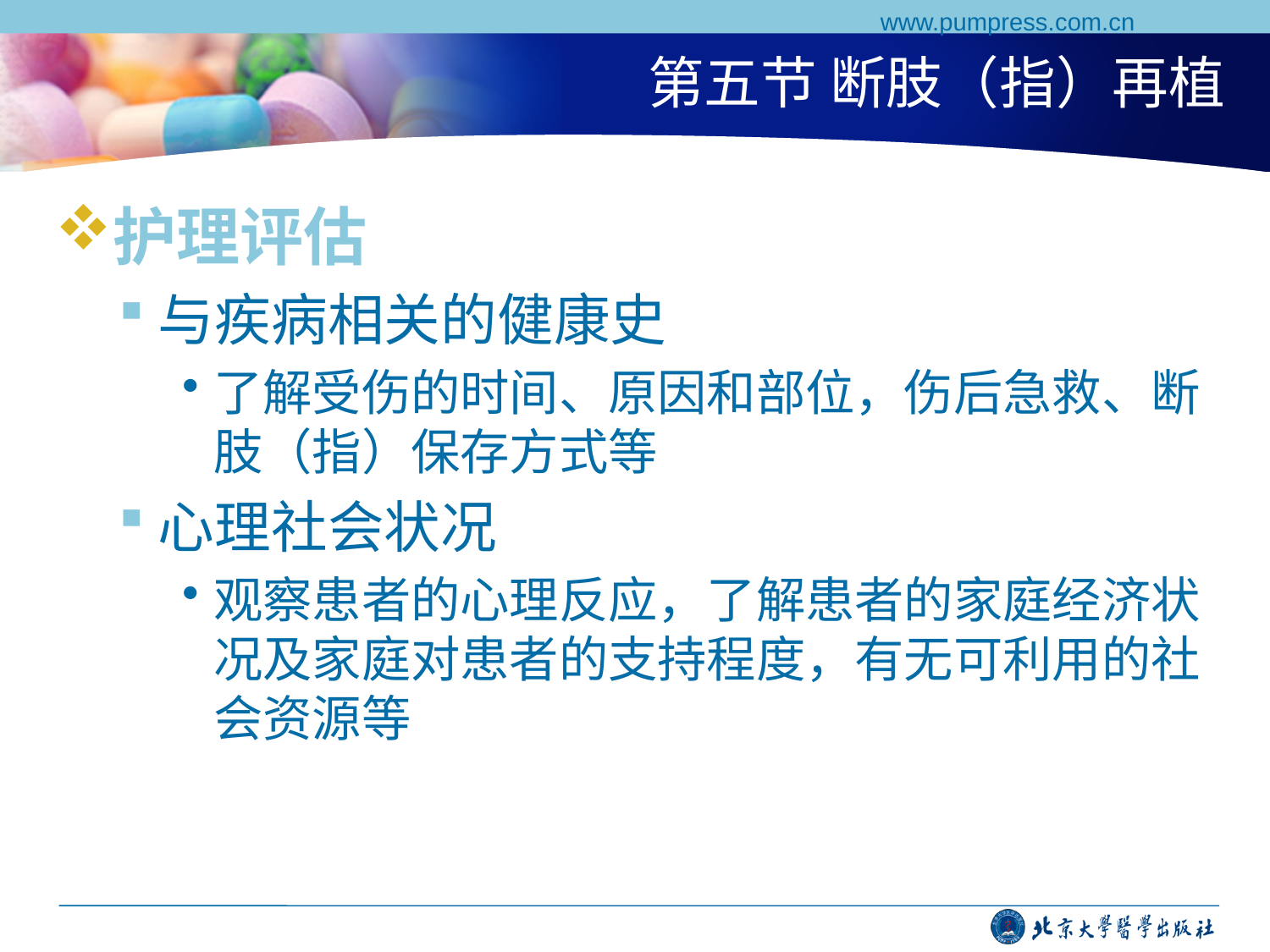

www.pumpress.com.cn
# 第五节 断肢（指）再植
护理评估
与疾病相关的健康史
了解受伤的时间、原因和部位，伤后急救、断肢（指）保存方式等
心理社会状况
观察患者的心理反应，了解患者的家庭经济状况及家庭对患者的支持程度，有无可利用的社会资源等